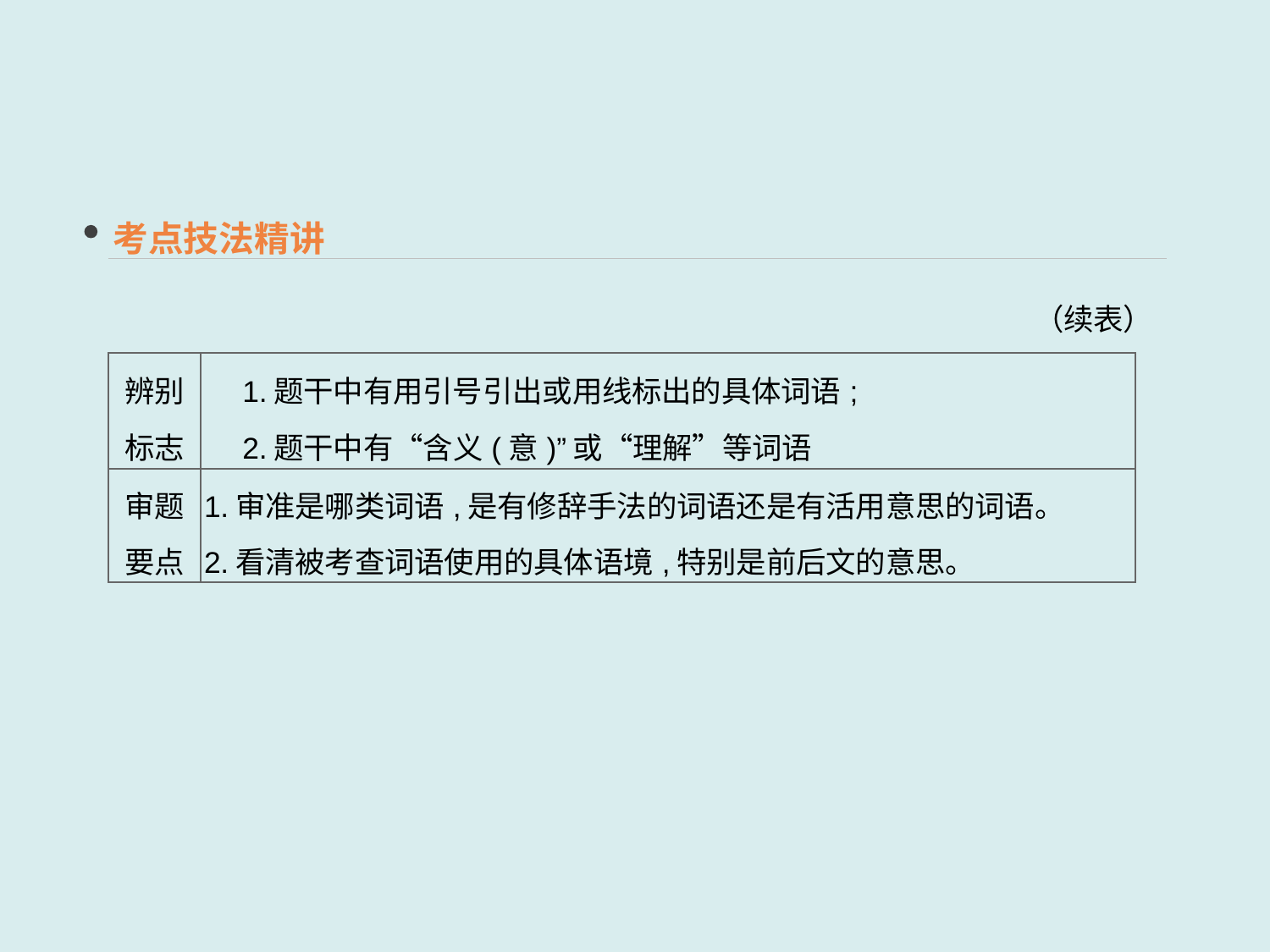

考点技法精讲

（续表）
| 辨别 标志 | 1.题干中有用引号引出或用线标出的具体词语; 　2.题干中有“含义(意)”或“理解”等词语 |
| --- | --- |
| 审题 要点 | 1.审准是哪类词语,是有修辞手法的词语还是有活用意思的词语。 2.看清被考查词语使用的具体语境,特别是前后文的意思。 |